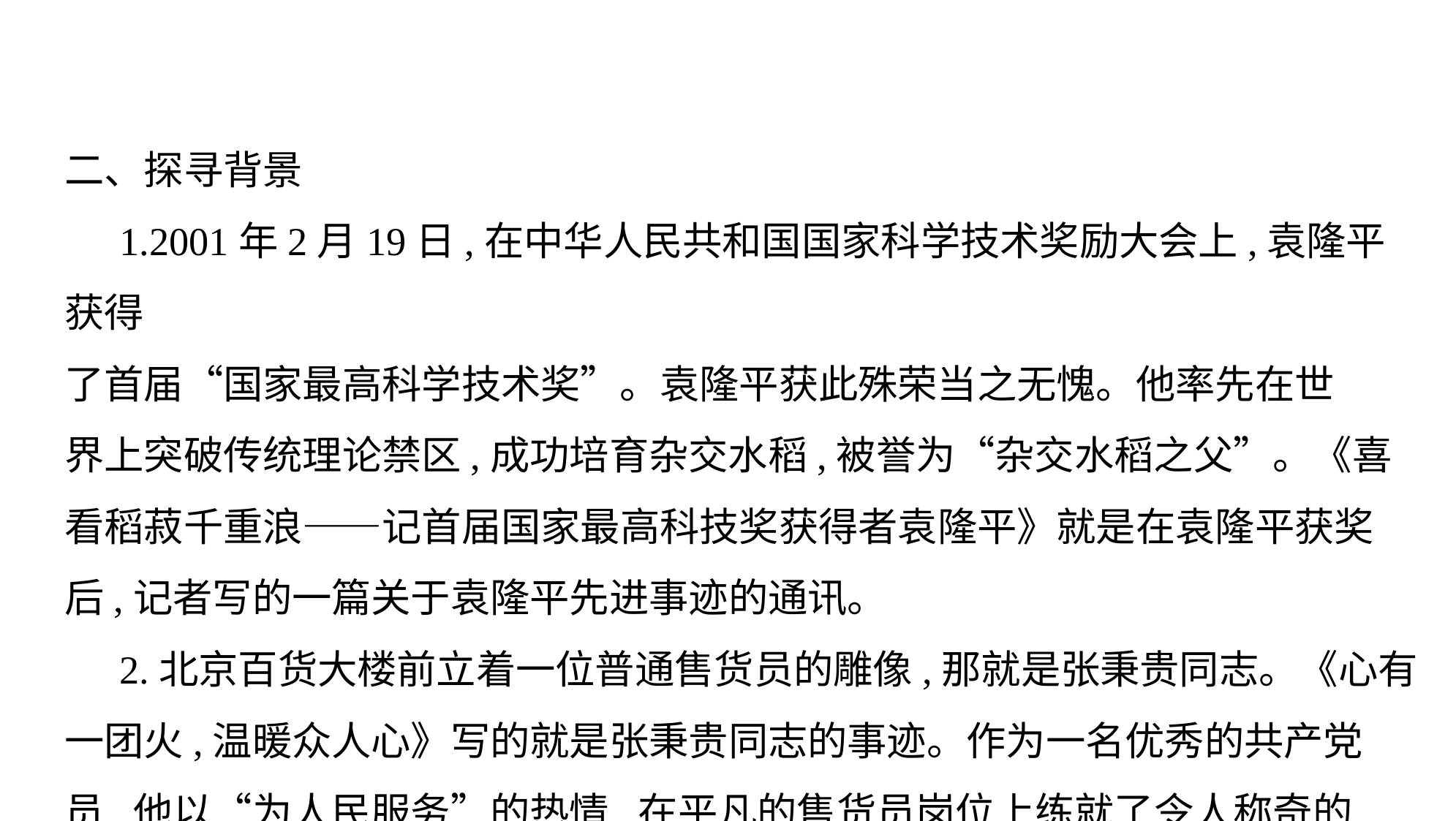

二、探寻背景
1.2001年2月19日,在中华人民共和国国家科学技术奖励大会上,袁隆平获得
了首届“国家最高科学技术奖”。袁隆平获此殊荣当之无愧。他率先在世
界上突破传统理论禁区,成功培育杂交水稻,被誉为“杂交水稻之父”。《喜
看稻菽千重浪——记首届国家最高科技奖获得者袁隆平》就是在袁隆平获奖 后,记者写的一篇关于袁隆平先进事迹的通讯。
2.北京百货大楼前立着一位普通售货员的雕像,那就是张秉贵同志。《心有
一团火,温暖众人心》写的就是张秉贵同志的事迹。作为一名优秀的共产党
员,他以“为人民服务”的热情,在平凡的售货员岗位上练就了令人称奇的“一